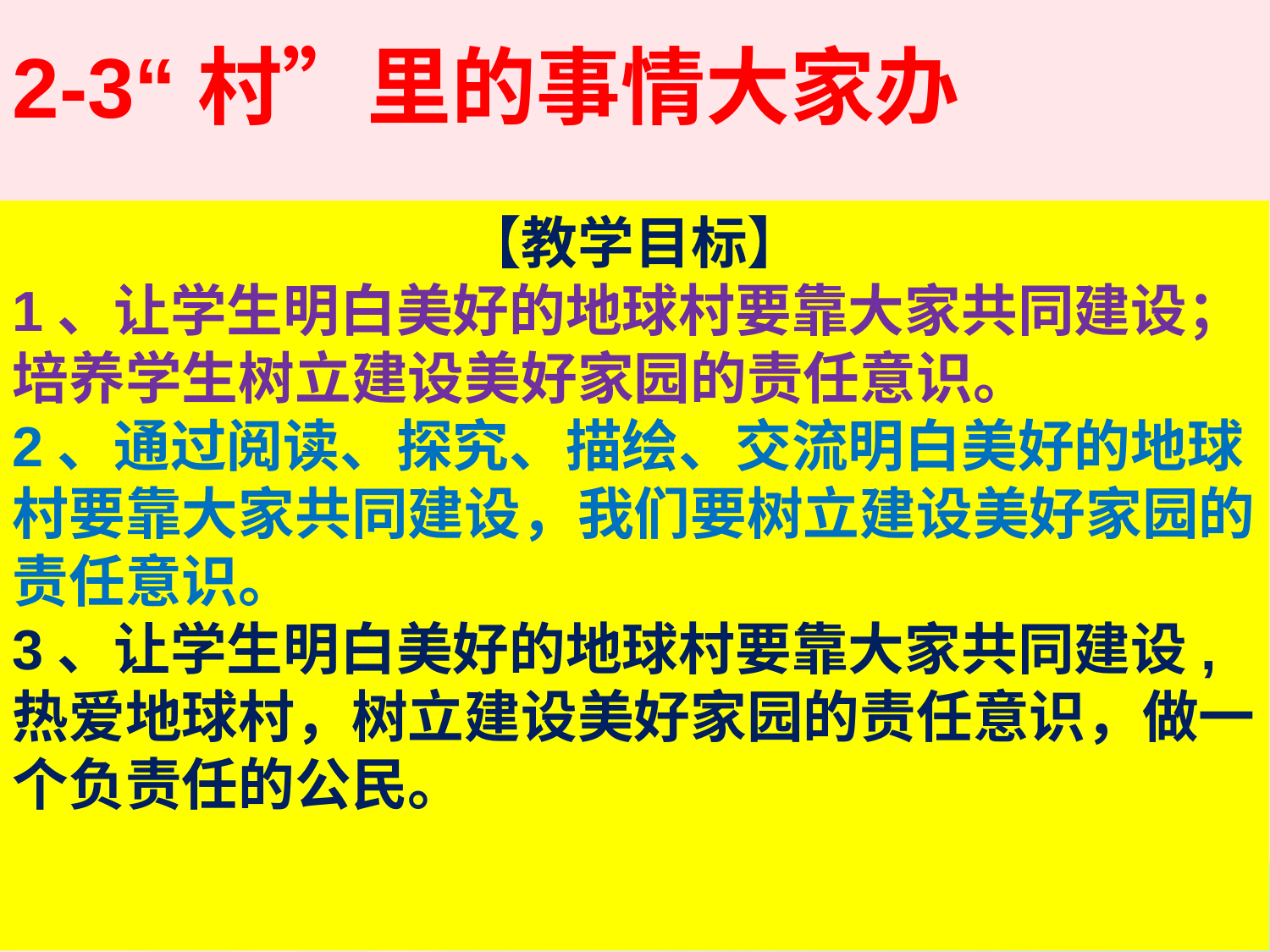

2-3“村”里的事情大家办
【教学目标】
1、让学生明白美好的地球村要靠大家共同建设；培养学生树立建设美好家园的责任意识。
2、通过阅读、探究、描绘、交流明白美好的地球村要靠大家共同建设，我们要树立建设美好家园的责任意识。
3、让学生明白美好的地球村要靠大家共同建设,热爱地球村，树立建设美好家园的责任意识，做一个负责任的公民。